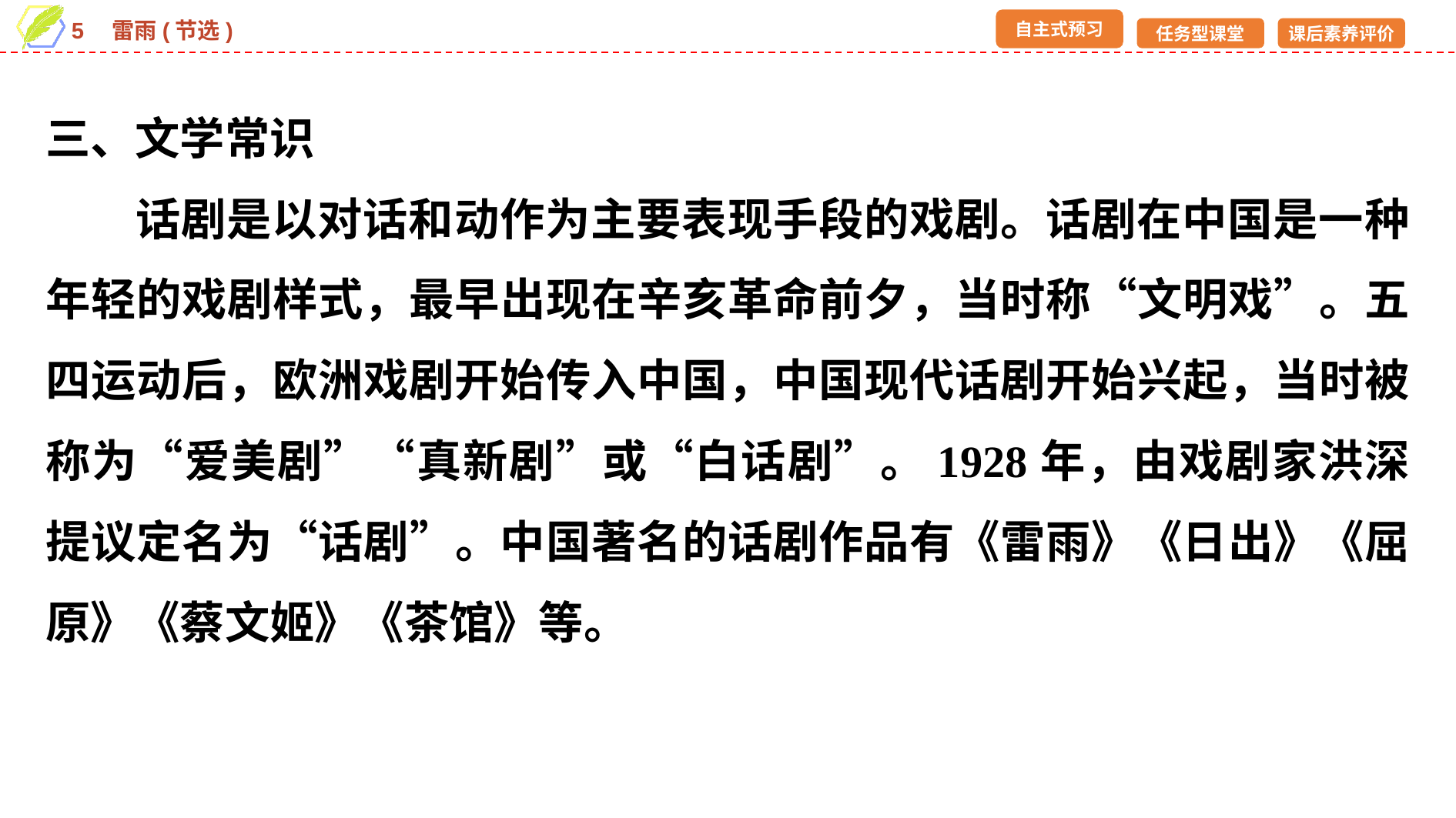

三、文学常识
话剧是以对话和动作为主要表现手段的戏剧。话剧在中国是一种年轻的戏剧样式，最早出现在辛亥革命前夕，当时称“文明戏”。五四运动后，欧洲戏剧开始传入中国，中国现代话剧开始兴起，当时被称为“爱美剧”“真新剧”或“白话剧”。1928年，由戏剧家洪深提议定名为“话剧”。中国著名的话剧作品有《雷雨》《日出》《屈原》《蔡文姬》《茶馆》等。